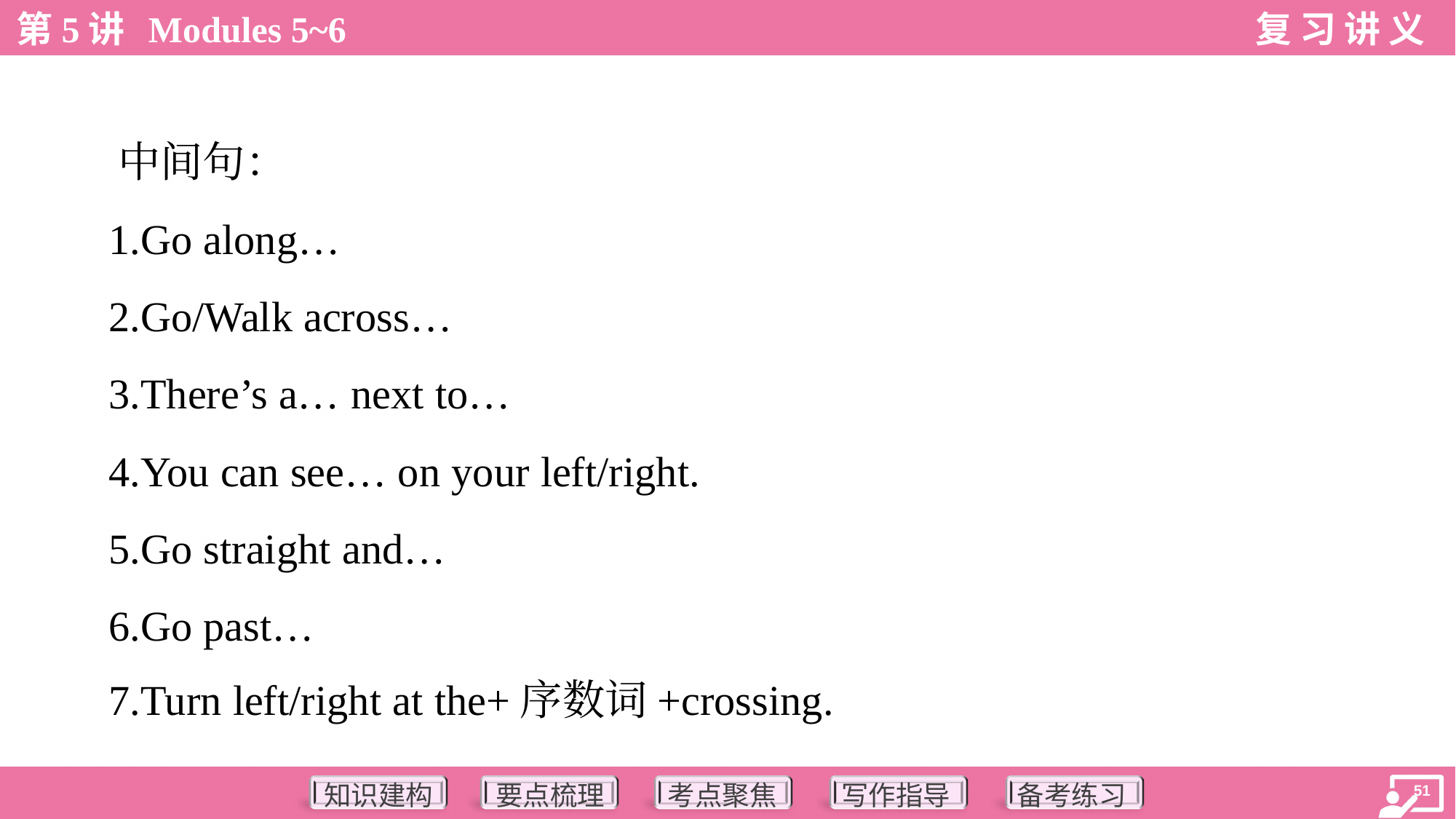

中间句：
    1.Go along…
    2.Go/Walk across…
    3.There’s a… next to…
    4.You can see… on your left/right.
    5.Go straight and…
    6.Go past…
    7.Turn left/right at the+序数词+crossing.